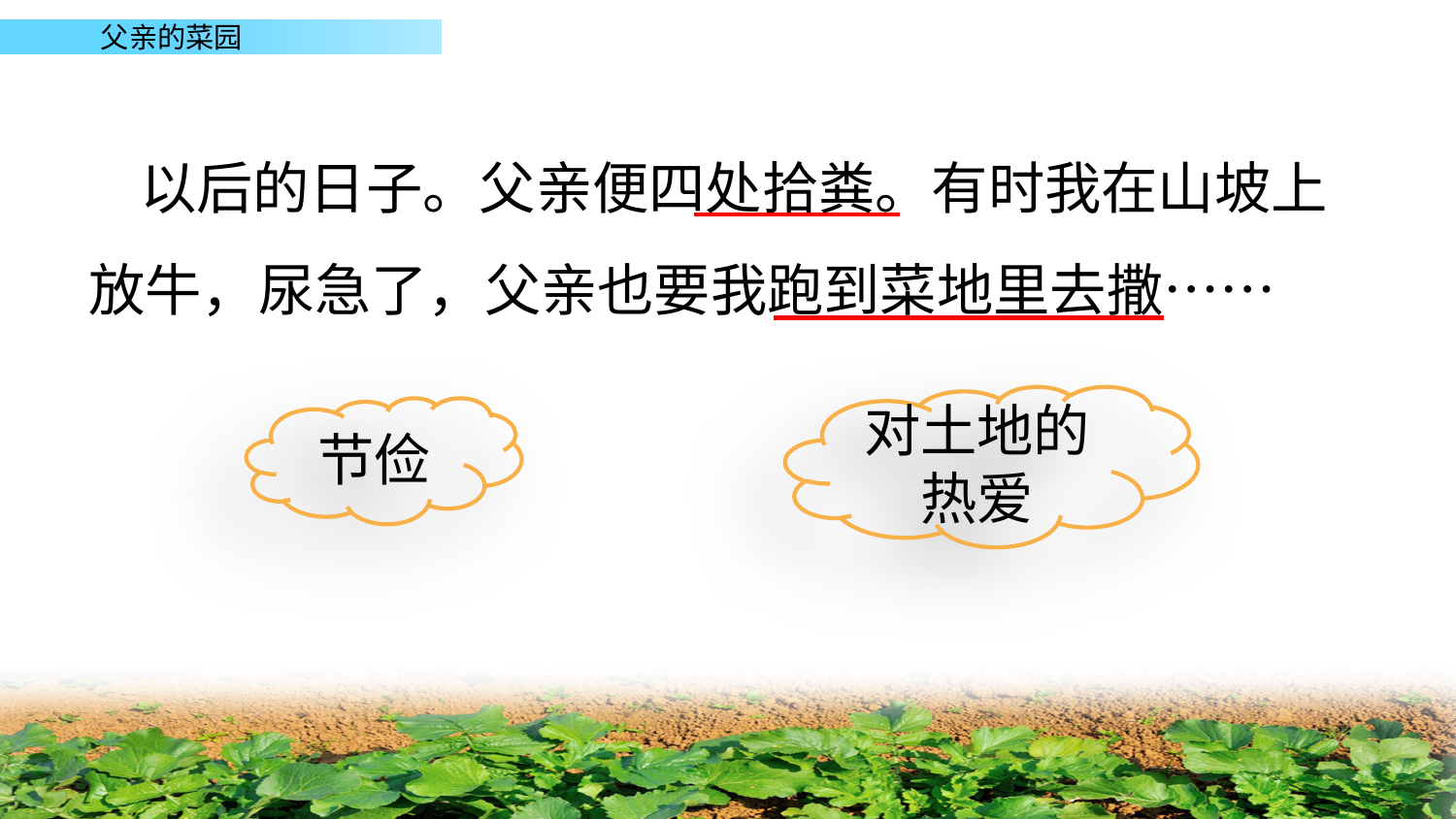

以后的日子。父亲便四处拾粪。有时我在山坡上放牛，尿急了，父亲也要我跑到菜地里去撒……
对土地的热爱
节俭